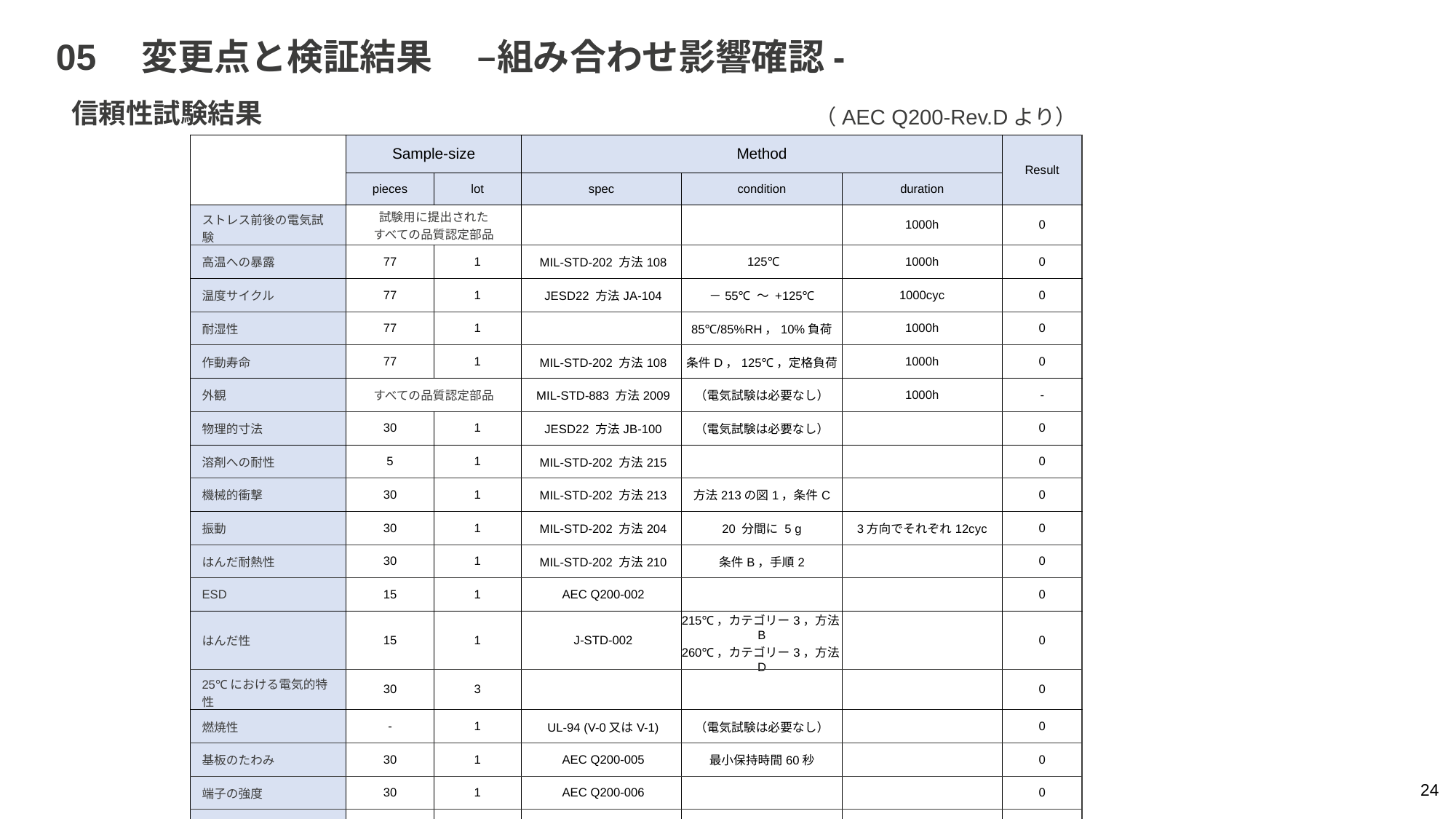

# 05　変更点と検証結果　 –組み合わせ影響確認-
信頼性試験結果
（AEC Q200-Rev.Dより）
|  | Sample-size |  | Method |  |  | Result |  |
| --- | --- | --- | --- | --- | --- | --- | --- |
|  | pieces | lot | spec | condition | duration |  |  |
| ストレス前後の電気試験 | 試験用に提出された すべての品質認定部品 |  |  |  | 1000h | 0 |  |
| 高温への暴露 | 77 | 1 | MIL-STD-202 方法108 | 125℃ | 1000h | 0 |  |
| 温度サイクル | 77 | 1 | JESD22 方法JA-104 | －55℃ ～ +125℃ | 1000cyc | 0 |  |
| 耐湿性 | 77 | 1 |  | 85℃/85%RH，10%負荷 | 1000h | 0 |  |
| 作動寿命 | 77 | 1 | MIL-STD-202 方法108 | 条件D，125℃，定格負荷 | 1000h | 0 |  |
| 外観 | すべての品質認定部品 | - | MIL-STD-883 方法2009 | （電気試験は必要なし） | 1000h | - |  |
| 物理的寸法 | 30 | 1 | JESD22 方法JB-100 | （電気試験は必要なし） |  | 0 |  |
| 溶剤への耐性 | 5 | 1 | MIL-STD-202 方法215 |  |  | 0 |  |
| 機械的衝撃 | 30 | 1 | MIL-STD-202 方法213 | 方法213の図1，条件C |  | 0 |  |
| 振動 | 30 | 1 | MIL-STD-202 方法204 | 20 分間に 5 g | 3方向でそれぞれ12cyc | 0 |  |
| はんだ耐熱性 | 30 | 1 | MIL-STD-202 方法210 | 条件B，手順2 |  | 0 |  |
| ESD | 15 | 1 | AEC Q200-002 |  |  | 0 |  |
| はんだ性 | 15 | 1 | J-STD-002 | 215℃，カテゴリー3，方法B 260℃，カテゴリー3，方法D |  | 0 |  |
| 25℃における電気的特性 | 30 | 3 |  |  |  | 0 |  |
| 燃焼性 | - | 1 | UL-94 (V-0又はV-1) | （電気試験は必要なし） |  | 0 |  |
| 基板のたわみ | 30 | 1 | AEC Q200-005 | 最小保持時間60秒 |  | 0 |  |
| 端子の強度 | 30 | 1 | AEC Q200-006 |  |  | 0 |  |
| 難燃性 | 30 | 1 | AEC Q200-001 |  |  | 0 |  |